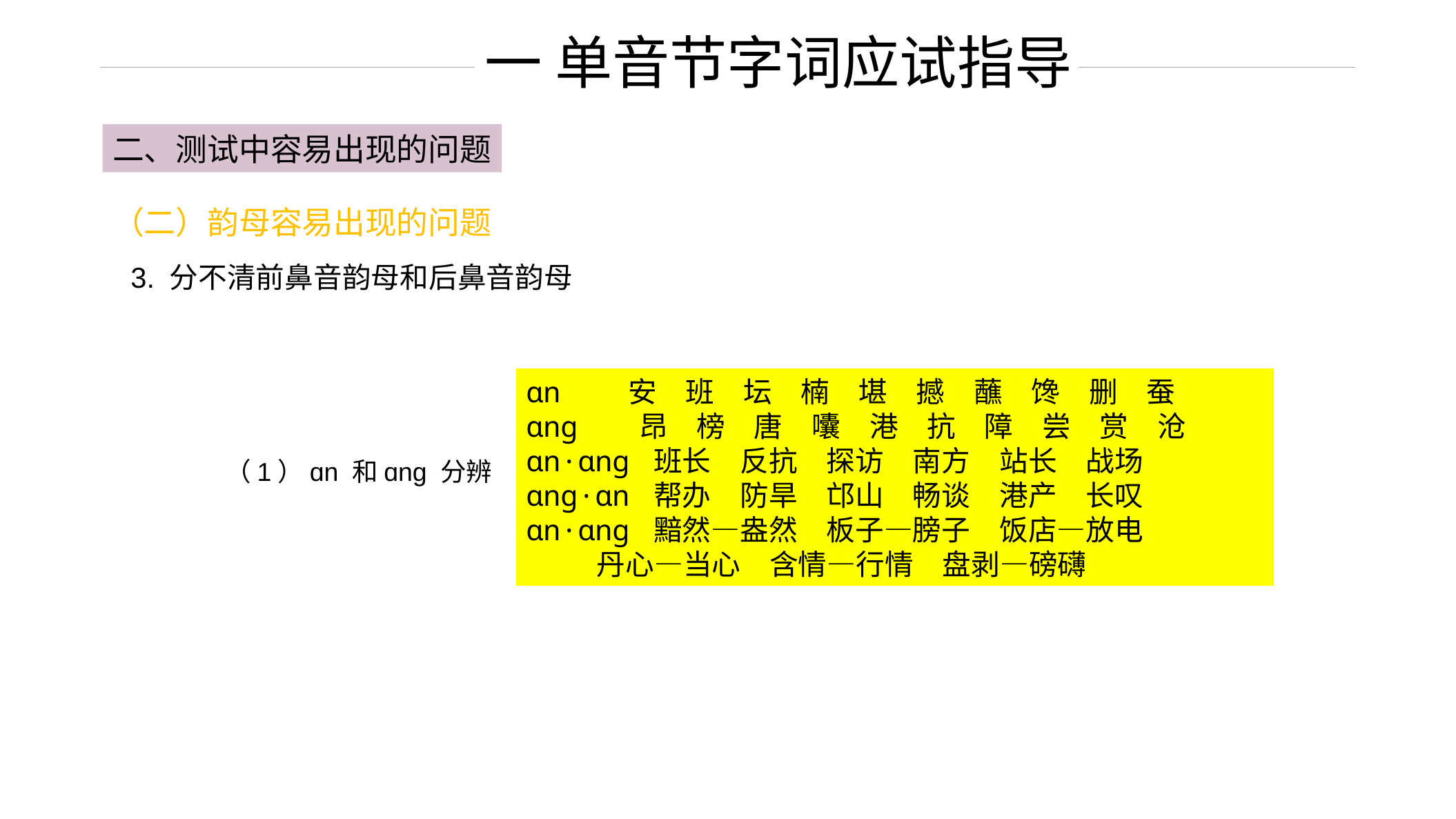

一 单音节字词应试指导
二、测试中容易出现的问题
（二）韵母容易出现的问题
3. 分不清前鼻音韵母和后鼻音韵母
ɑn　     安　班　坛　楠　堪　撼　蘸　馋　删　蚕
ɑng　    昂　榜　唐　囔　港　抗　障　尝　赏　沧
ɑn·ɑng 班长　反抗　探访　南方　站长　战场
ɑng·ɑn 帮办　防旱　邙山　畅谈　港产　长叹
ɑn·ɑng 黯然—盎然　板子—膀子　饭店—放电
          丹心—当心　含情—行情　盘剥—磅礴
（1）ɑn 和ɑnɡ 分辨